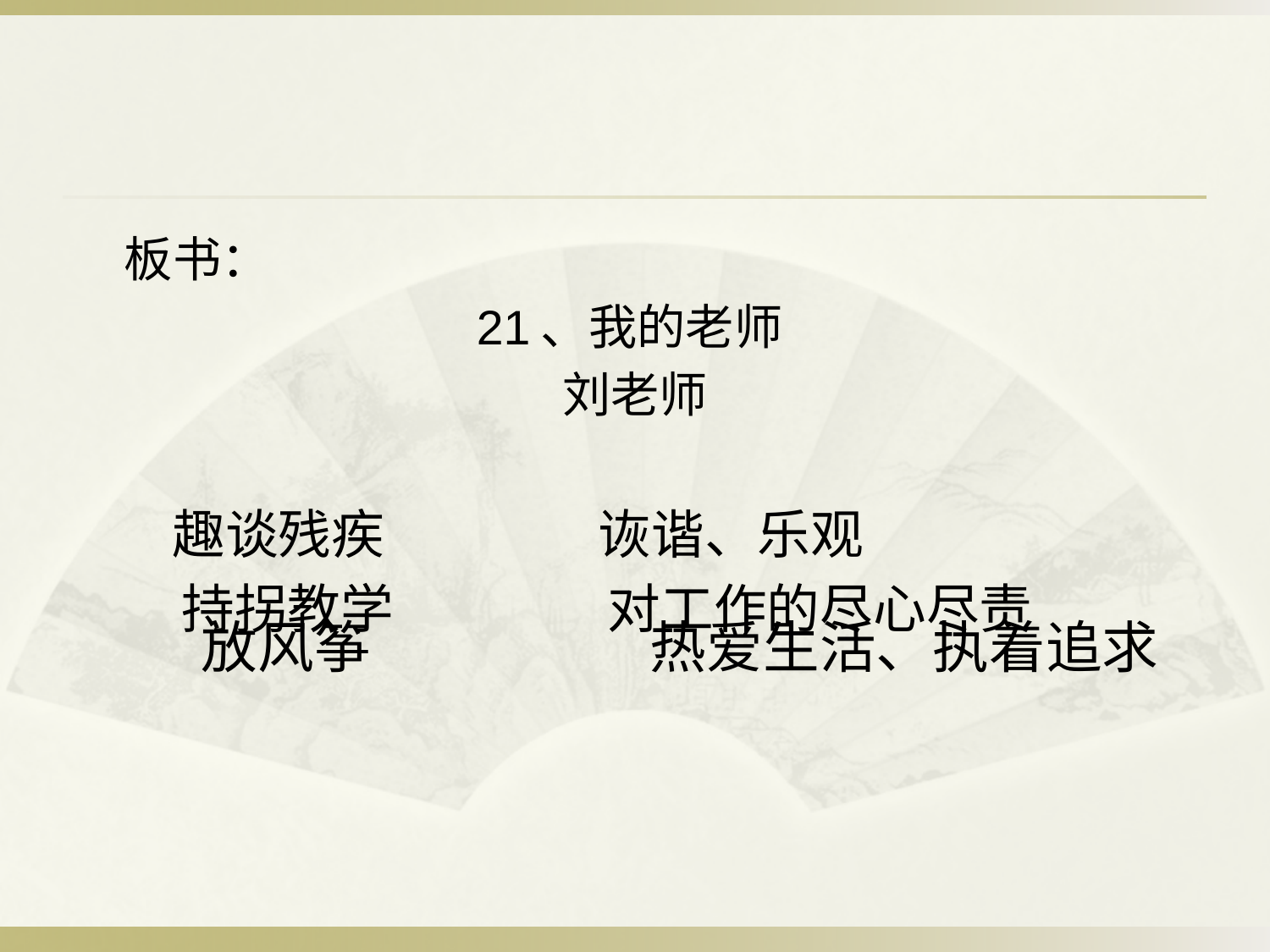

板书：
21、我的老师
刘老师

        趣谈残疾                  诙谐、乐观
        持拐教学                  对工作的尽心尽责
  放风筝                      热爱生活、执着追求